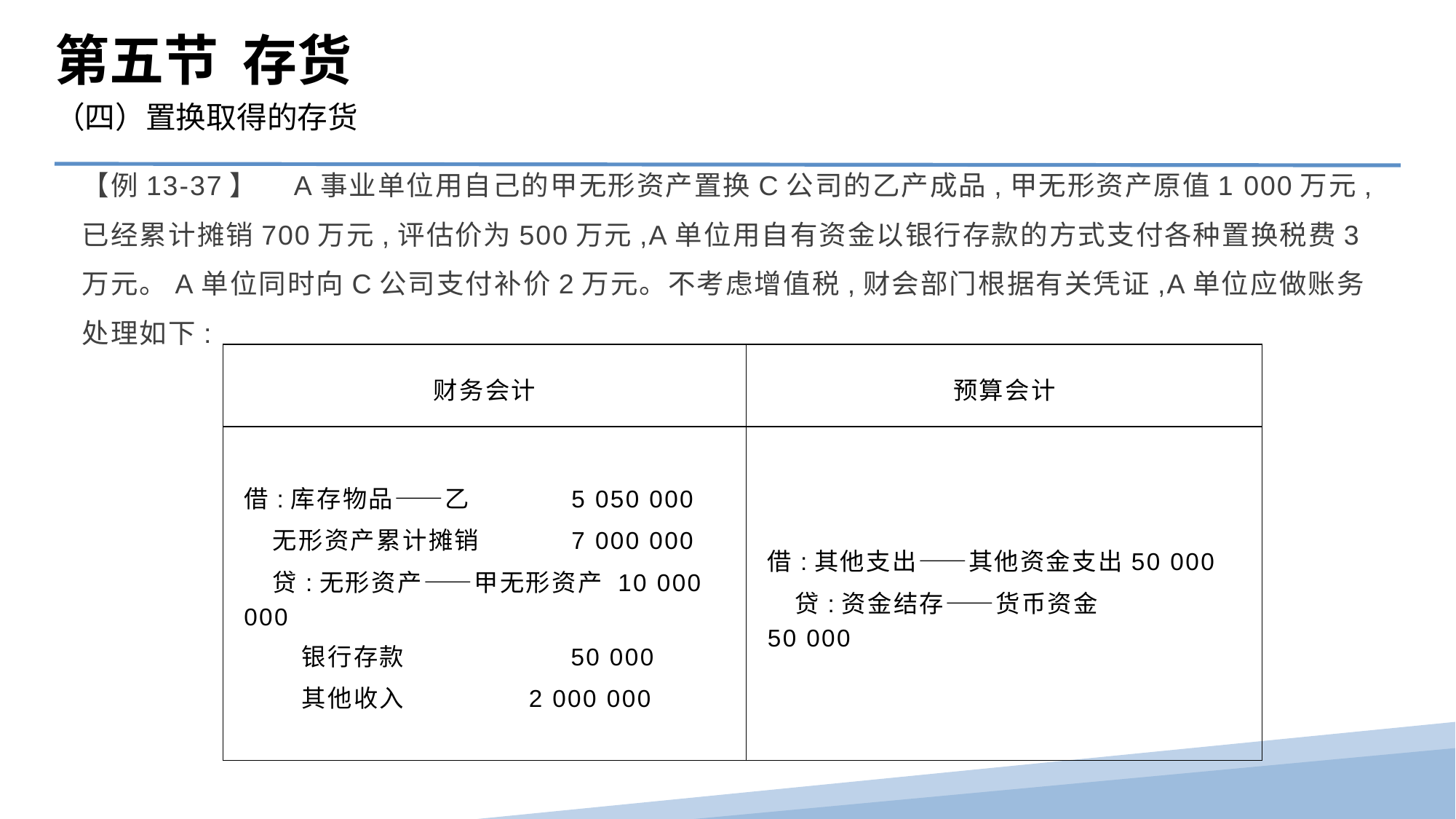

第五节  存货
（四）置换取得的存货
【例13-37】　A事业单位用自己的甲无形资产置换C公司的乙产成品,甲无形资产原值1 000万元,已经累计摊销700万元,评估价为500万元,A单位用自有资金以银行存款的方式支付各种置换税费3万元。A单位同时向C公司支付补价2万元。不考虑增值税,财会部门根据有关凭证,A单位应做账务处理如下:
| 财务会计 | 预算会计 |
| --- | --- |
| 借:库存物品——乙 5 050 000 无形资产累计摊销 7 000 000 贷:无形资产——甲无形资产 10 000 000 银行存款 50 000 其他收入 2 000 000 | 借:其他支出——其他资金支出50 000 贷:资金结存——货币资金 50 000 |